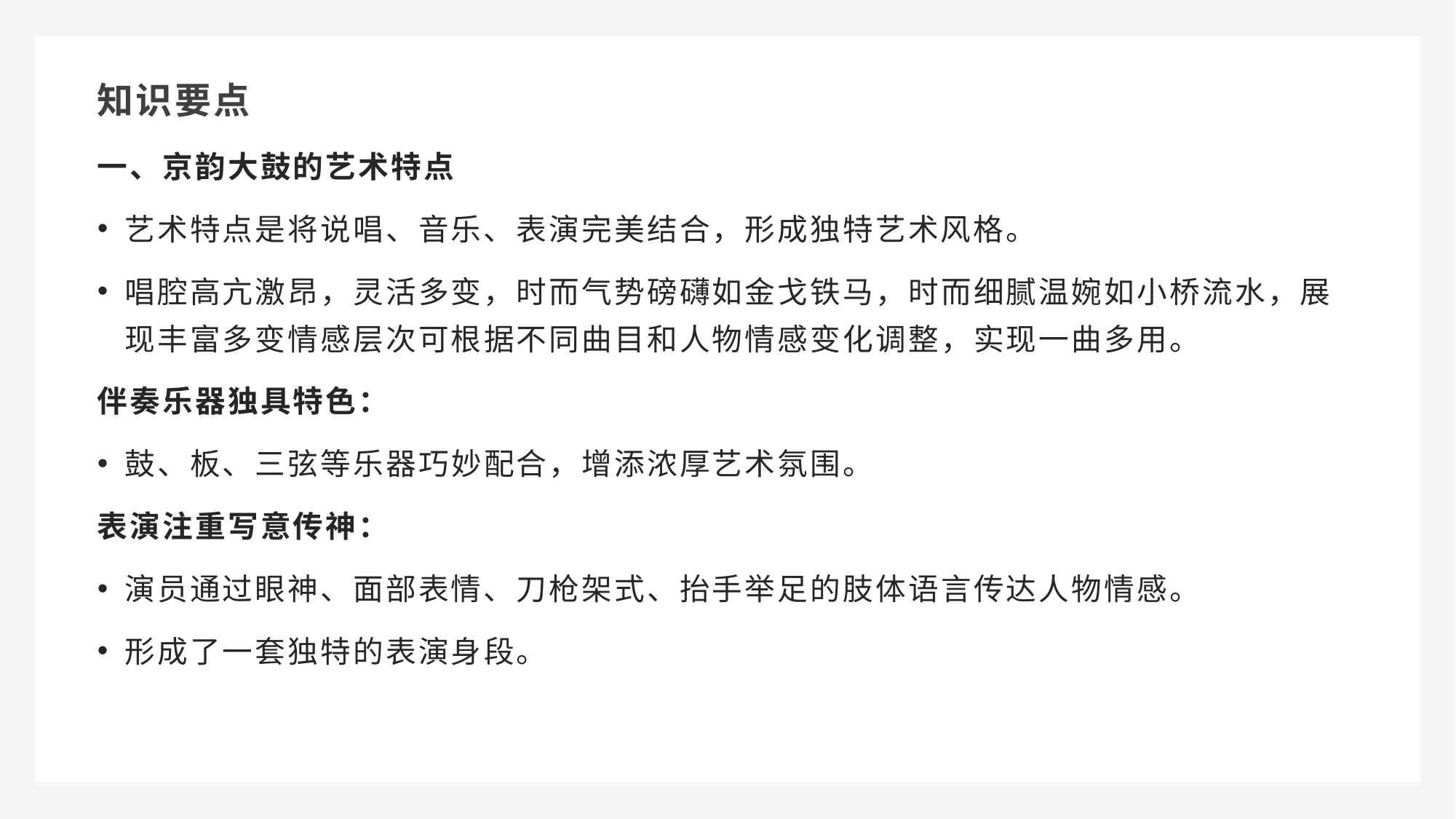

知识要点
一、京韵大鼓的艺术特点
艺术特点是将说唱、音乐、表演完美结合，形成独特艺术风格。
唱腔高亢激昂，灵活多变，时而气势磅礴如金戈铁马，时而细腻温婉如小桥流水，展现丰富多变情感层次可根据不同曲目和人物情感变化调整，实现一曲多用。
伴奏乐器独具特色：
鼓、板、三弦等乐器巧妙配合，增添浓厚艺术氛围。
表演注重写意传神：
演员通过眼神、面部表情、刀枪架式、抬手举足的肢体语言传达人物情感。
形成了一套独特的表演身段。